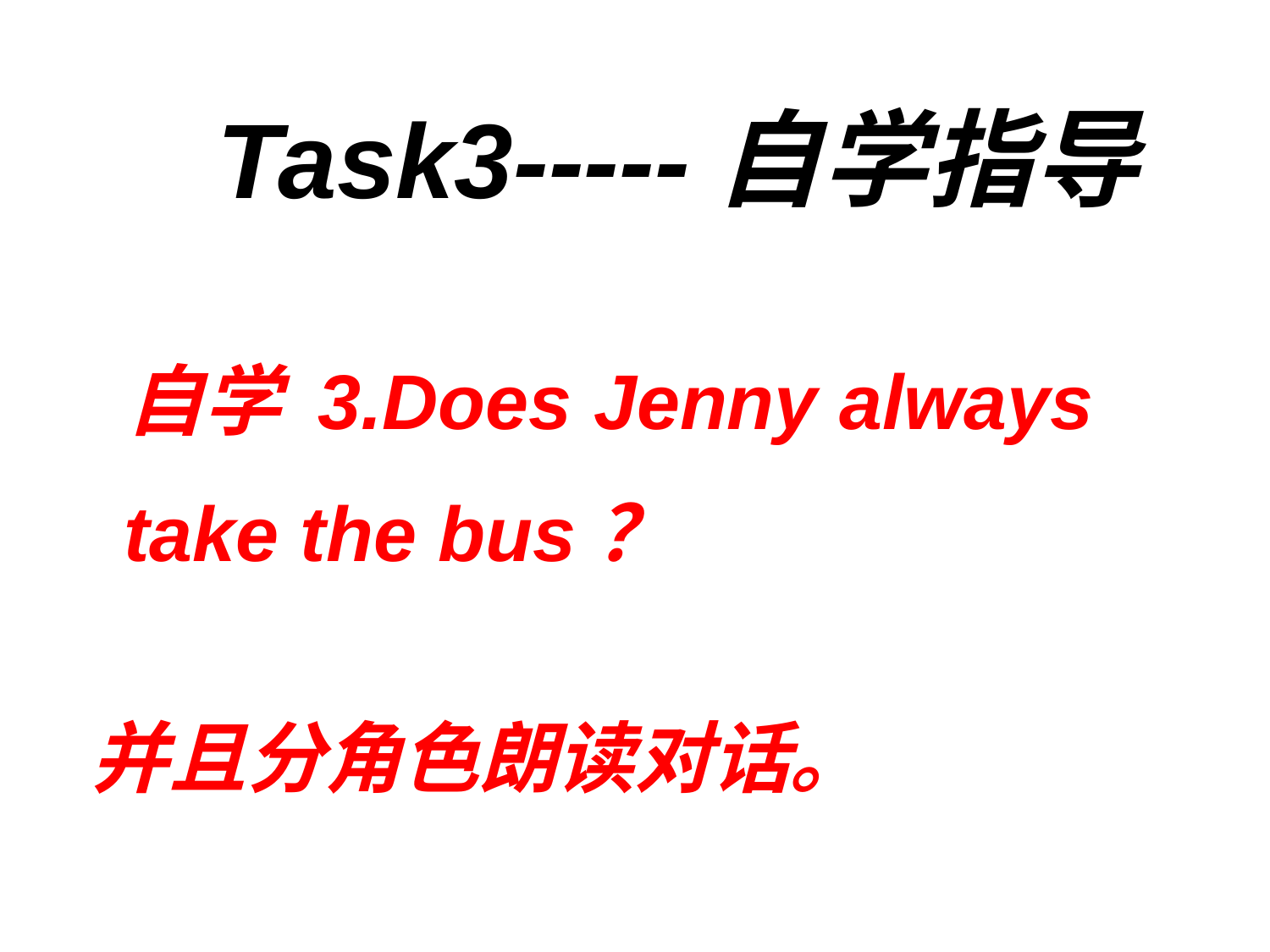

Task3-----自学指导
    自学 3.Does Jenny always
    take the bus？
  并且分角色朗读对话。